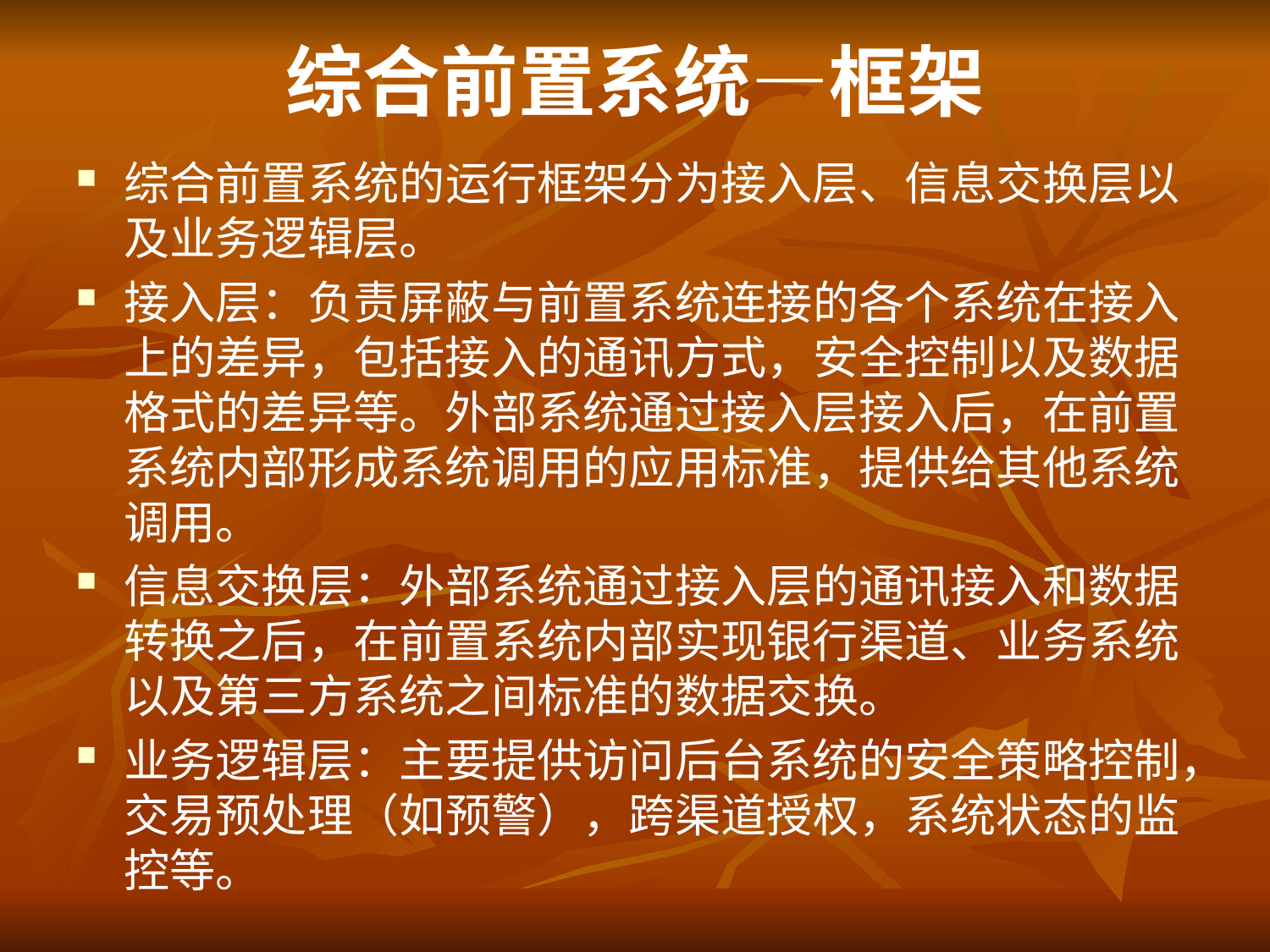

# 综合前置系统—框架
综合前置系统的运行框架分为接入层、信息交换层以及业务逻辑层。
接入层：负责屏蔽与前置系统连接的各个系统在接入上的差异，包括接入的通讯方式，安全控制以及数据格式的差异等。外部系统通过接入层接入后，在前置系统内部形成系统调用的应用标准，提供给其他系统调用。
信息交换层：外部系统通过接入层的通讯接入和数据转换之后，在前置系统内部实现银行渠道、业务系统以及第三方系统之间标准的数据交换。
业务逻辑层：主要提供访问后台系统的安全策略控制，交易预处理（如预警），跨渠道授权，系统状态的监控等。